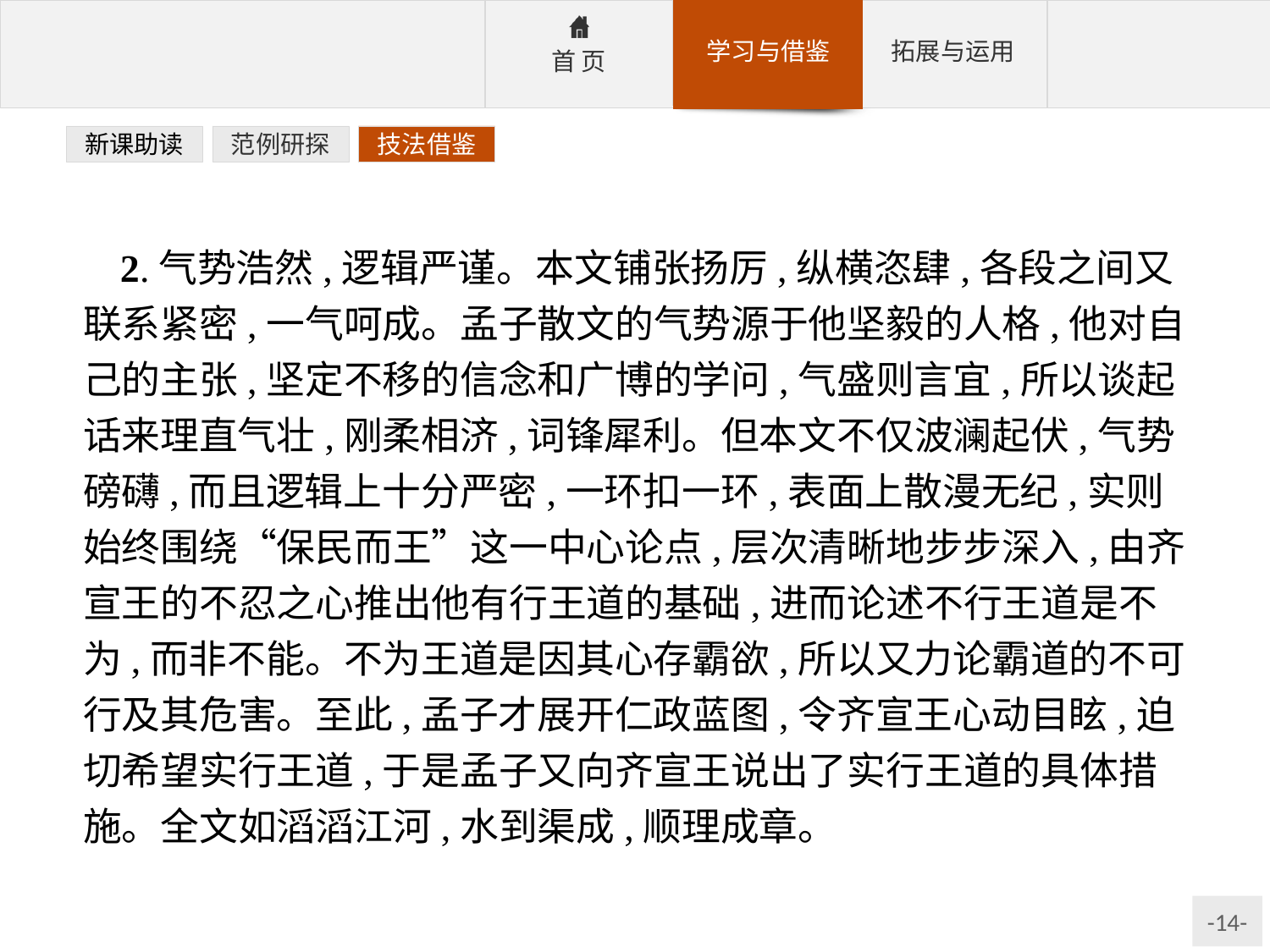

新课助读
范例研探
技法借鉴
2.气势浩然,逻辑严谨。本文铺张扬厉,纵横恣肆,各段之间又联系紧密,一气呵成。孟子散文的气势源于他坚毅的人格,他对自己的主张,坚定不移的信念和广博的学问,气盛则言宜,所以谈起话来理直气壮,刚柔相济,词锋犀利。但本文不仅波澜起伏,气势磅礴,而且逻辑上十分严密,一环扣一环,表面上散漫无纪,实则始终围绕“保民而王”这一中心论点,层次清晰地步步深入,由齐宣王的不忍之心推出他有行王道的基础,进而论述不行王道是不为,而非不能。不为王道是因其心存霸欲,所以又力论霸道的不可行及其危害。至此,孟子才展开仁政蓝图,令齐宣王心动目眩,迫切希望实行王道,于是孟子又向齐宣王说出了实行王道的具体措施。全文如滔滔江河,水到渠成,顺理成章。